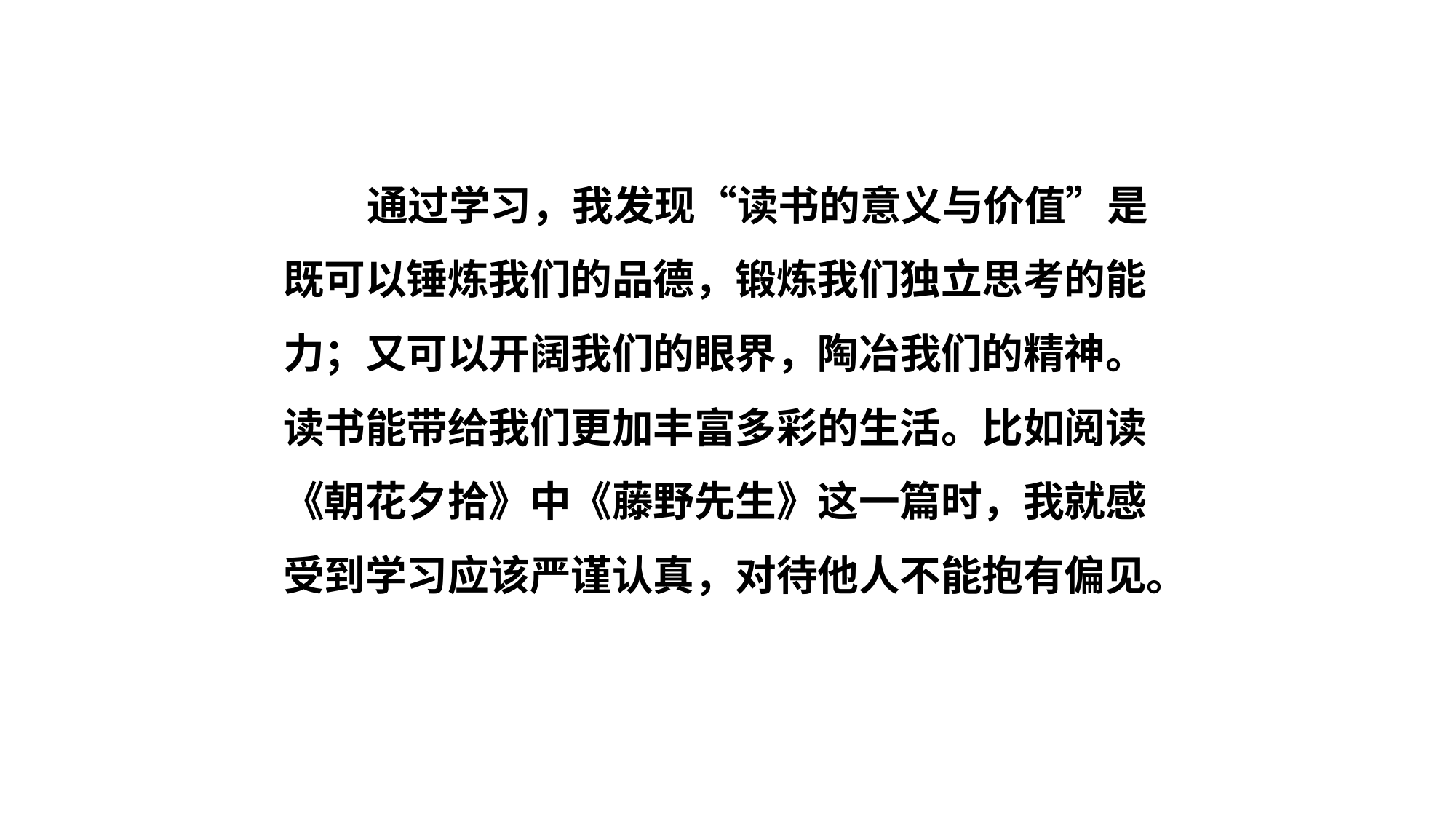

通过学习，我发现“读书的意义与价值”是既可以锤炼我们的品德，锻炼我们独立思考的能力；又可以开阔我们的眼界，陶冶我们的精神。读书能带给我们更加丰富多彩的生活。比如阅读《朝花夕拾》中《藤野先生》这一篇时，我就感受到学习应该严谨认真，对待他人不能抱有偏见。